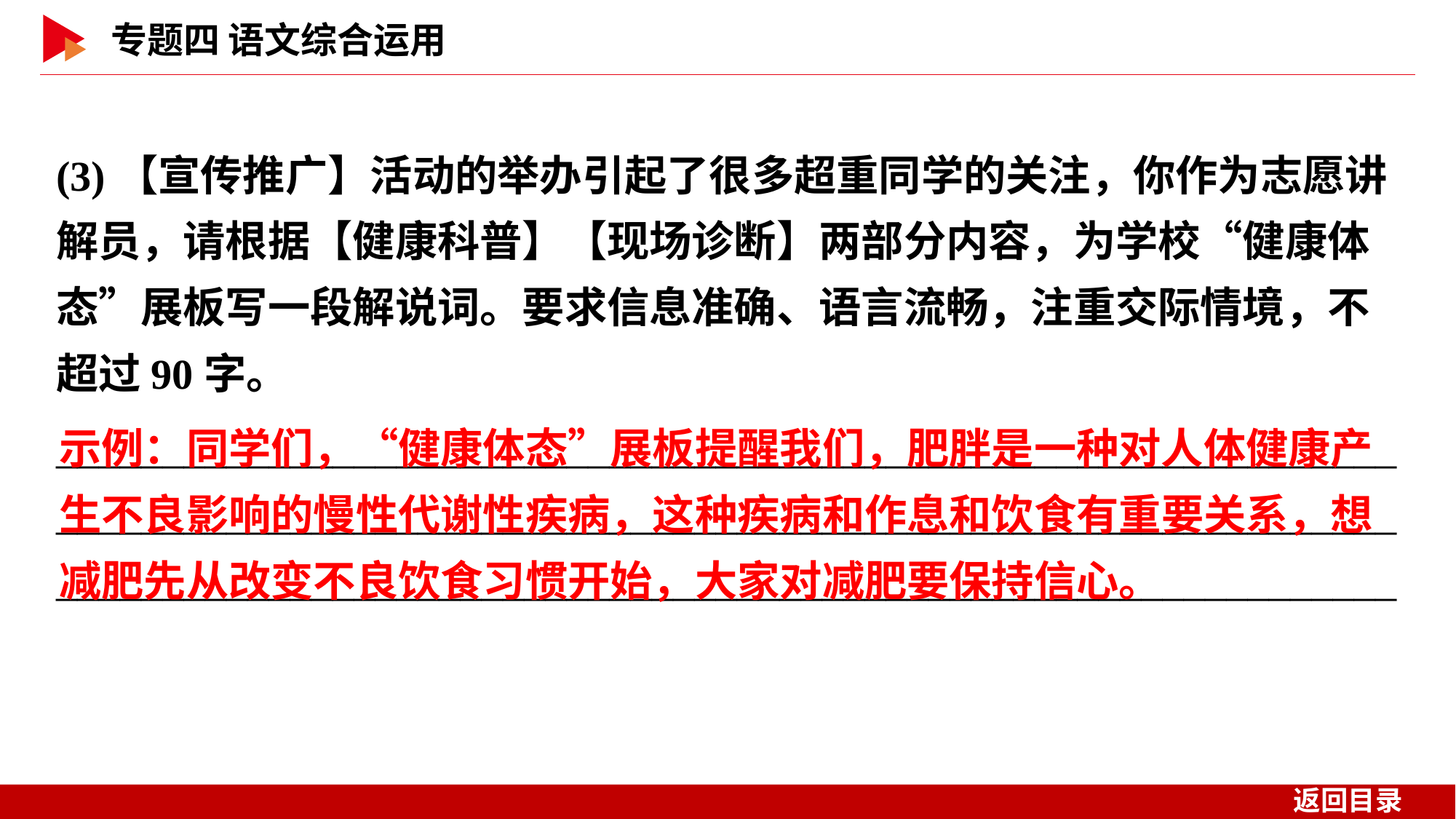

(3)【宣传推广】活动的举办引起了很多超重同学的关注，你作为志愿讲解员，请根据【健康科普】【现场诊断】两部分内容，为学校“健康体态”展板写一段解说词。要求信息准确、语言流畅，注重交际情境，不超过90字。
_____________________________________________________________________________________________________________________________________________________________________________________________
示例：同学们，“健康体态”展板提醒我们，肥胖是一种对人体健康产生不良影响的慢性代谢性疾病，这种疾病和作息和饮食有重要关系，想减肥先从改变不良饮食习惯开始，大家对减肥要保持信心。